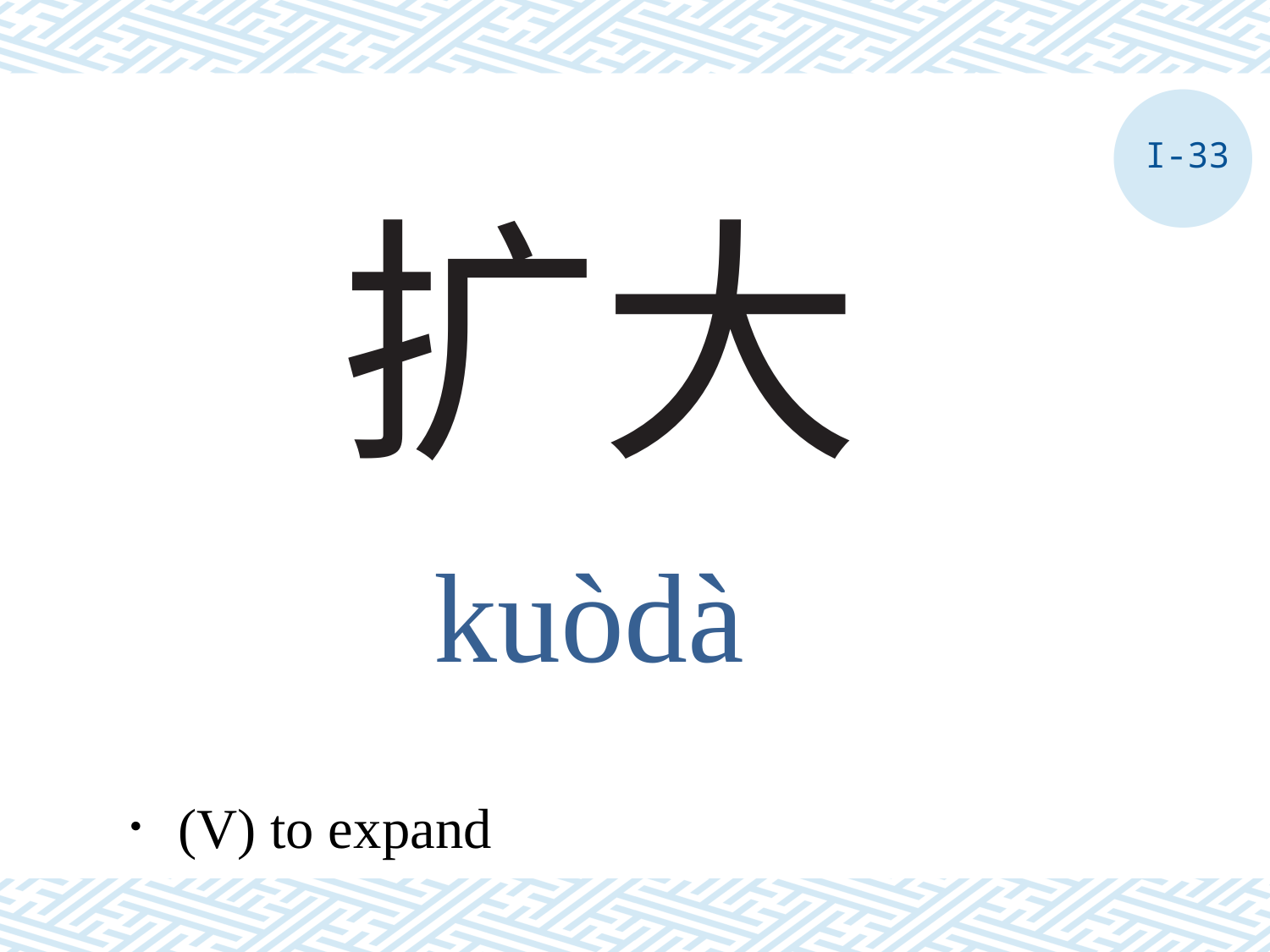

I-33

# 扩大
kuòdà
．(V) to expand